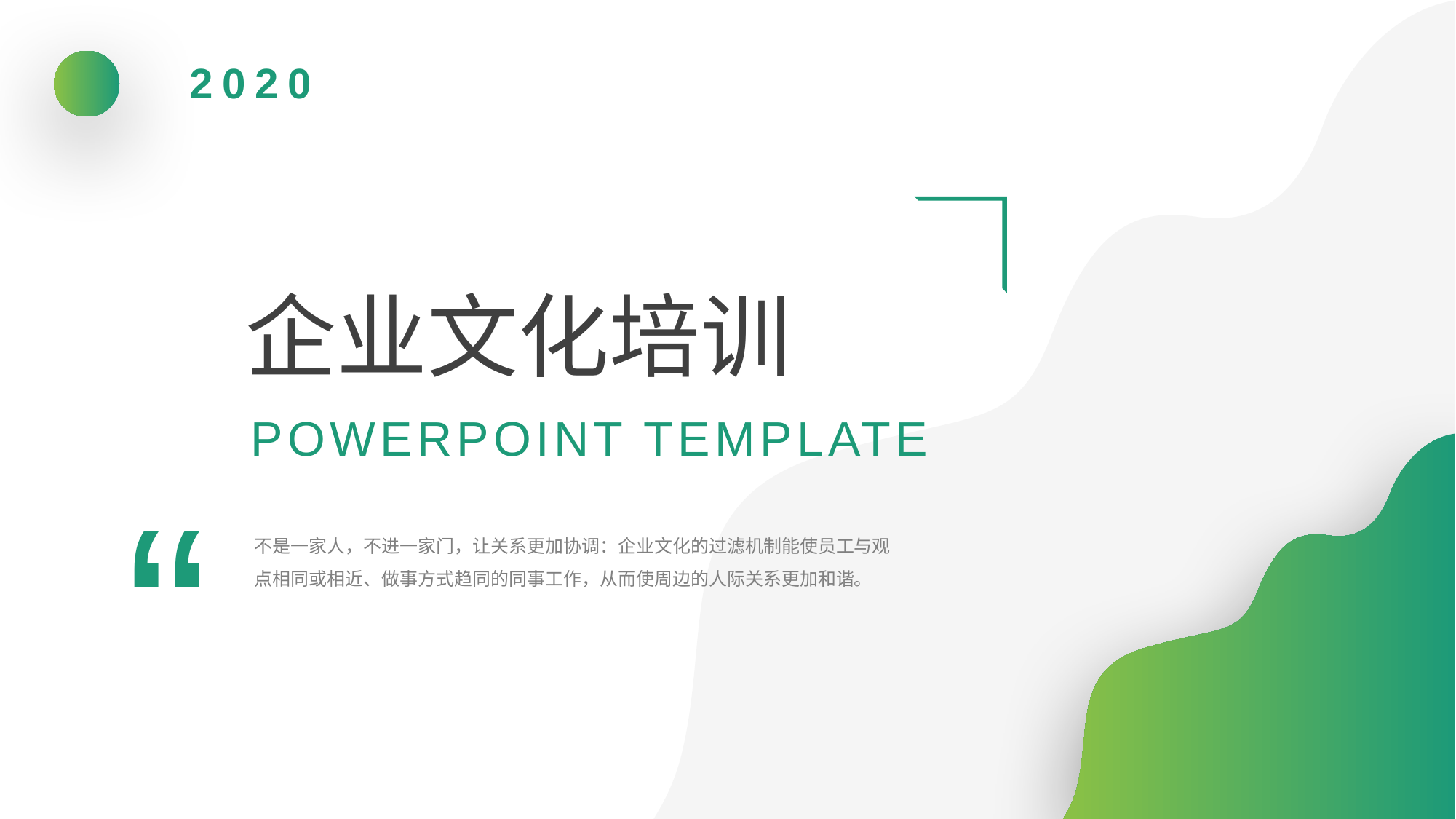

2020

企业文化培训
POWERPOINT TEMPLATE

“
不是一家人，不进一家门，让关系更加协调：企业文化的过滤机制能使员工与观点相同或相近、做事方式趋同的同事工作，从而使周边的人际关系更加和谐。